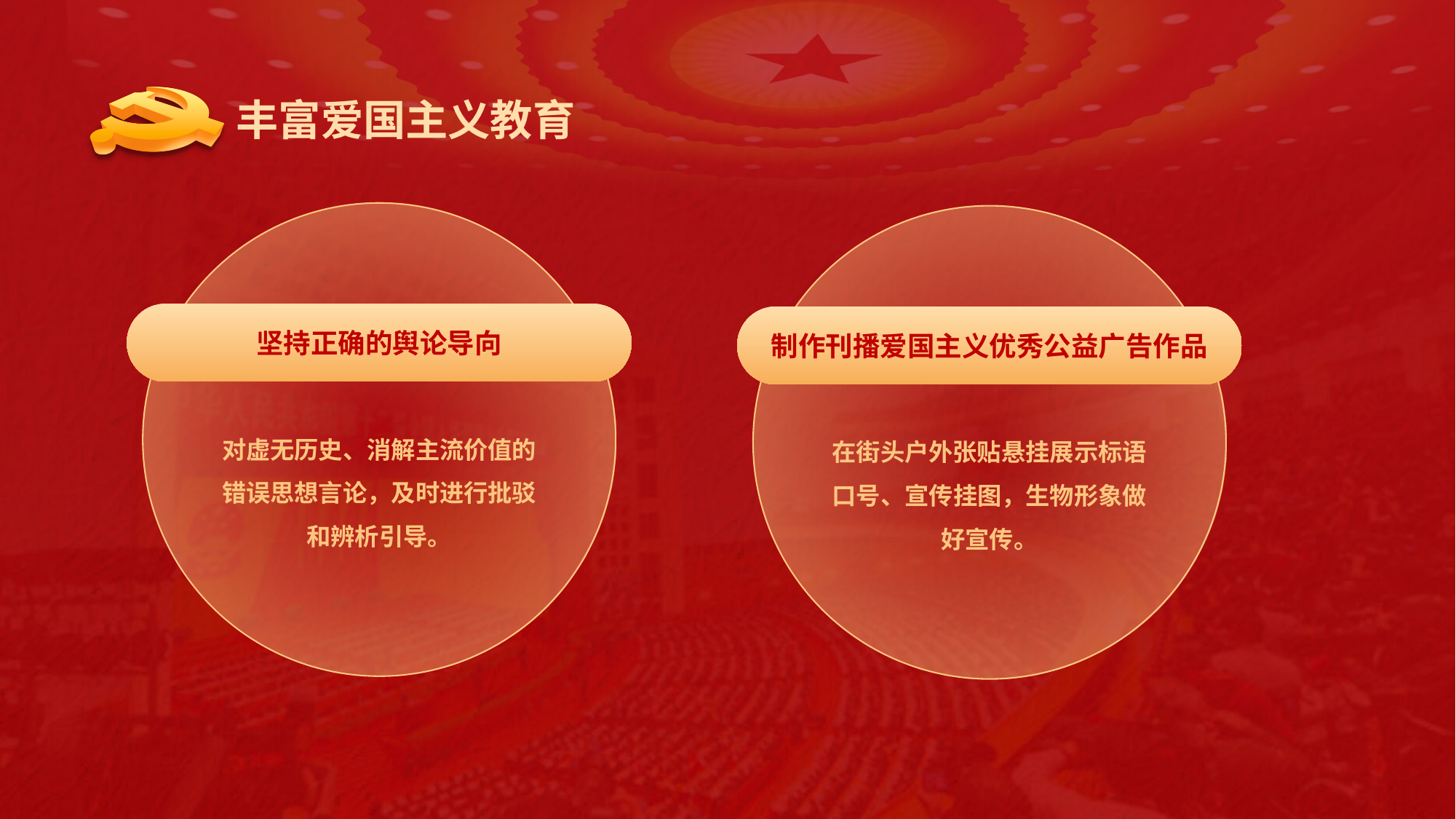

丰富爱国主义教育

坚持正确的舆论导向
对虚无历史、消解主流价值的错误思想言论，及时进行批驳和辨析引导。

制作刊播爱国主义优秀公益广告作品
在街头户外张贴悬挂展示标语口号、宣传挂图，生物形象做好宣传。